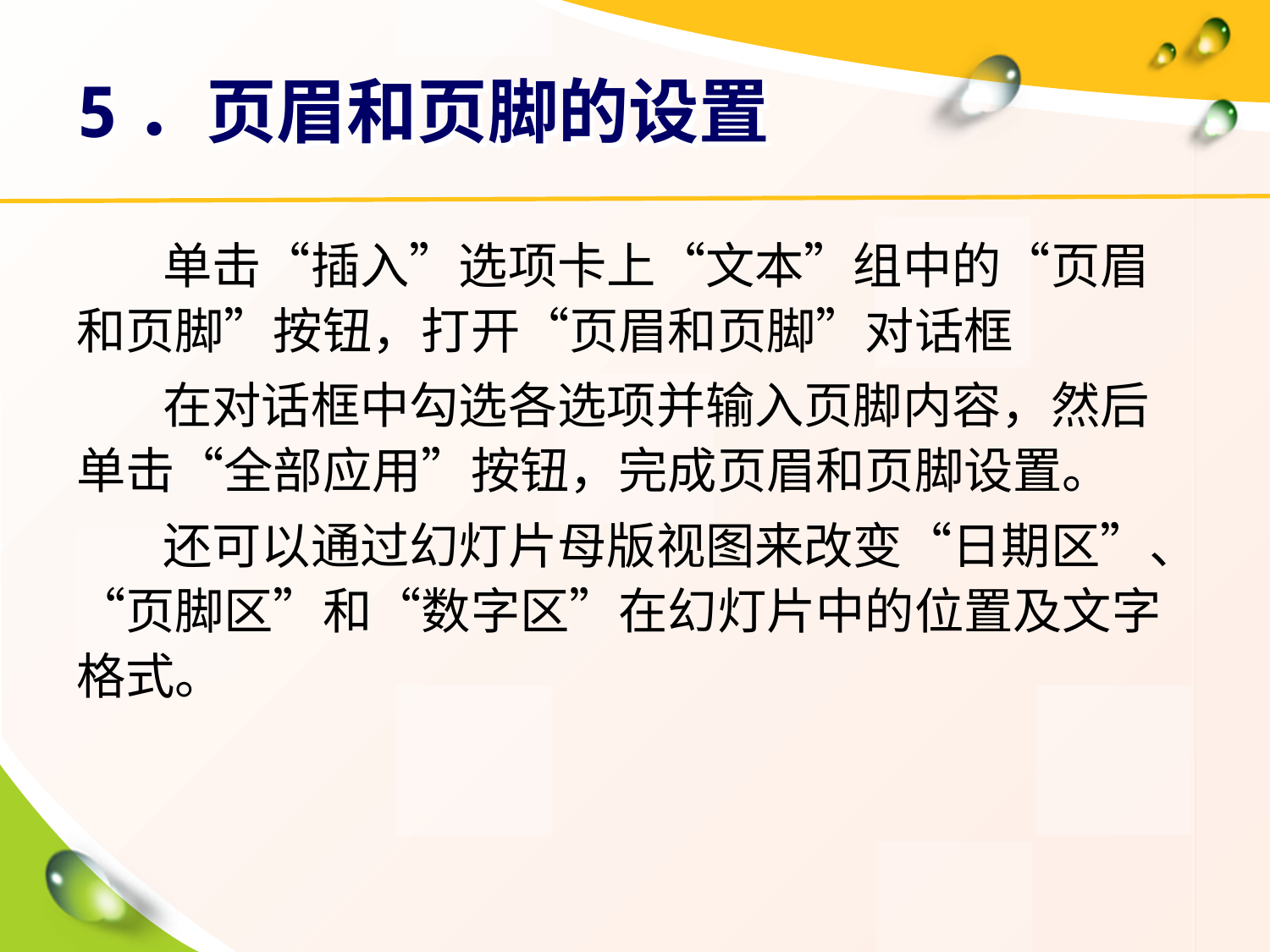

# 5．页眉和页脚的设置
单击“插入”选项卡上“文本”组中的“页眉和页脚”按钮，打开“页眉和页脚”对话框
在对话框中勾选各选项并输入页脚内容，然后单击“全部应用”按钮，完成页眉和页脚设置。
还可以通过幻灯片母版视图来改变“日期区”、“页脚区”和“数字区”在幻灯片中的位置及文字格式。